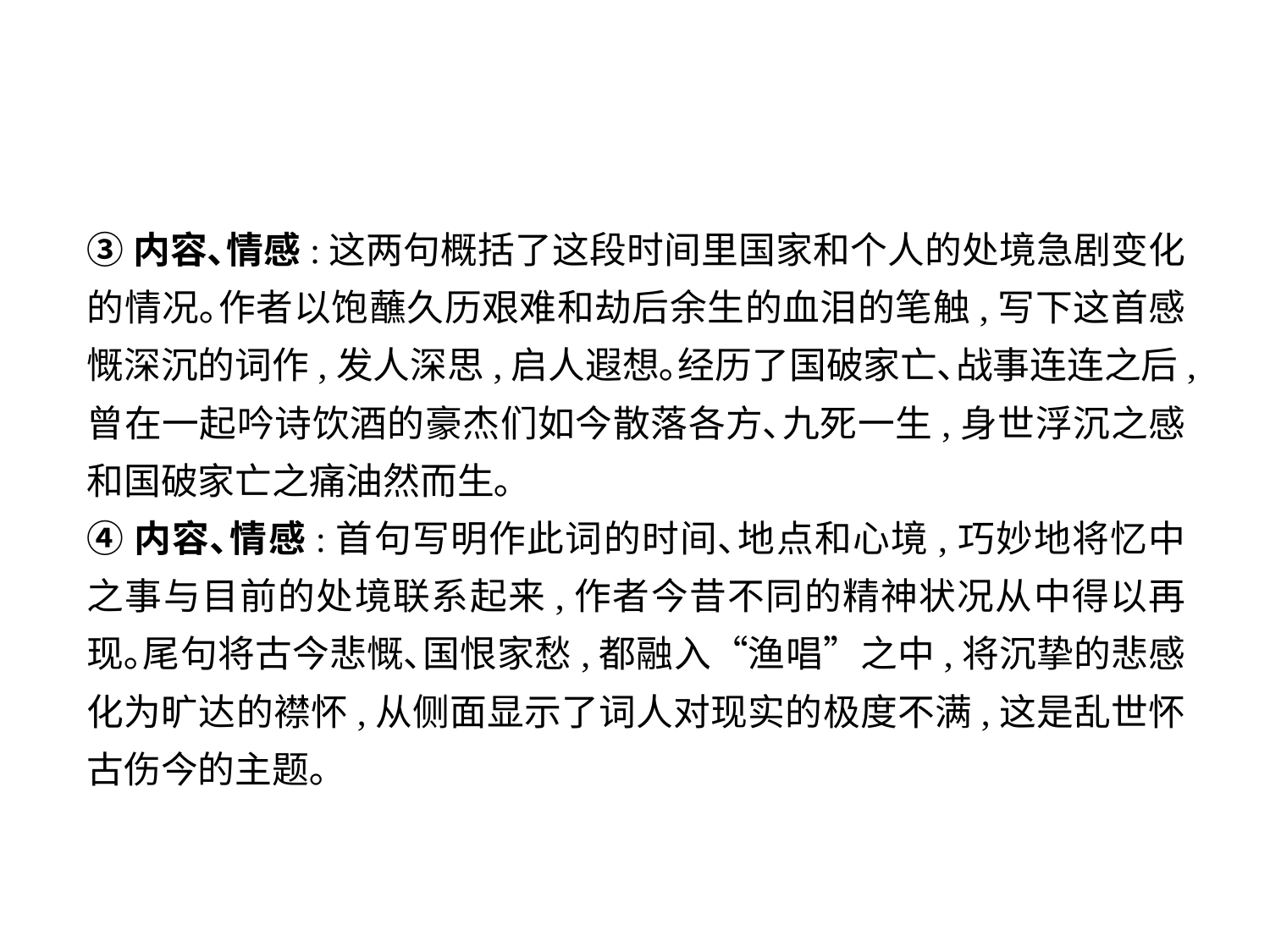

③内容､情感:这两句概括了这段时间里国家和个人的处境急剧变化的情况｡作者以饱蘸久历艰难和劫后余生的血泪的笔触,写下这首感慨深沉的词作,发人深思,启人遐想｡经历了国破家亡､战事连连之后,曾在一起吟诗饮酒的豪杰们如今散落各方､九死一生,身世浮沉之感和国破家亡之痛油然而生｡
④内容､情感:首句写明作此词的时间､地点和心境,巧妙地将忆中之事与目前的处境联系起来,作者今昔不同的精神状况从中得以再现｡尾句将古今悲慨､国恨家愁,都融入“渔唱”之中,将沉挚的悲感化为旷达的襟怀,从侧面显示了词人对现实的极度不满,这是乱世怀古伤今的主题｡